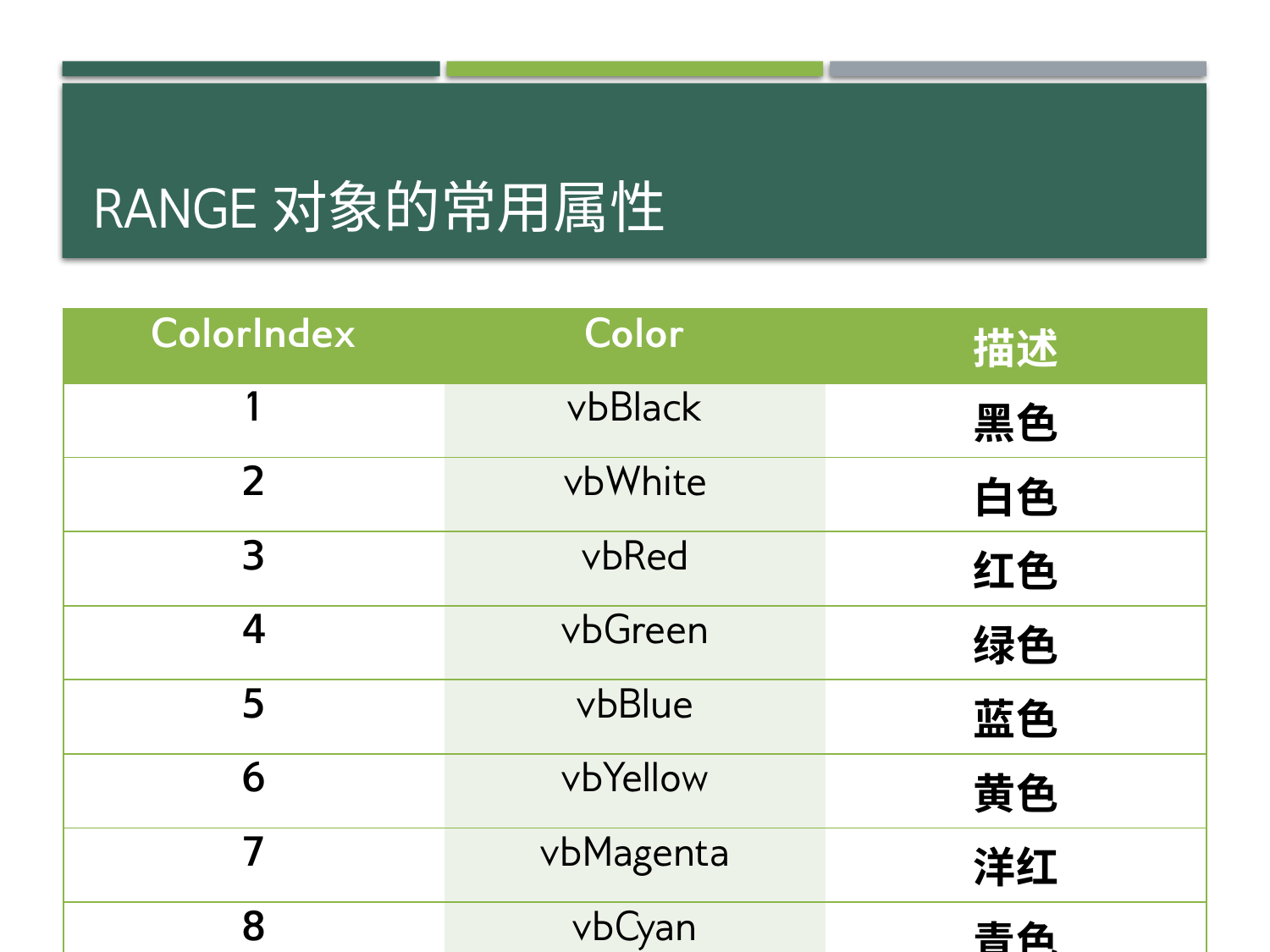

# Range对象的常用属性
| ColorIndex | Color | 描述 |
| --- | --- | --- |
| 1 | vbBlack | 黑色 |
| 2 | vbWhite | 白色 |
| 3 | vbRed | 红色 |
| 4 | vbGreen | 绿色 |
| 5 | vbBlue | 蓝色 |
| 6 | vbYellow | 黄色 |
| 7 | vbMagenta | 洋红 |
| 8 | vbCyan | 青色 |